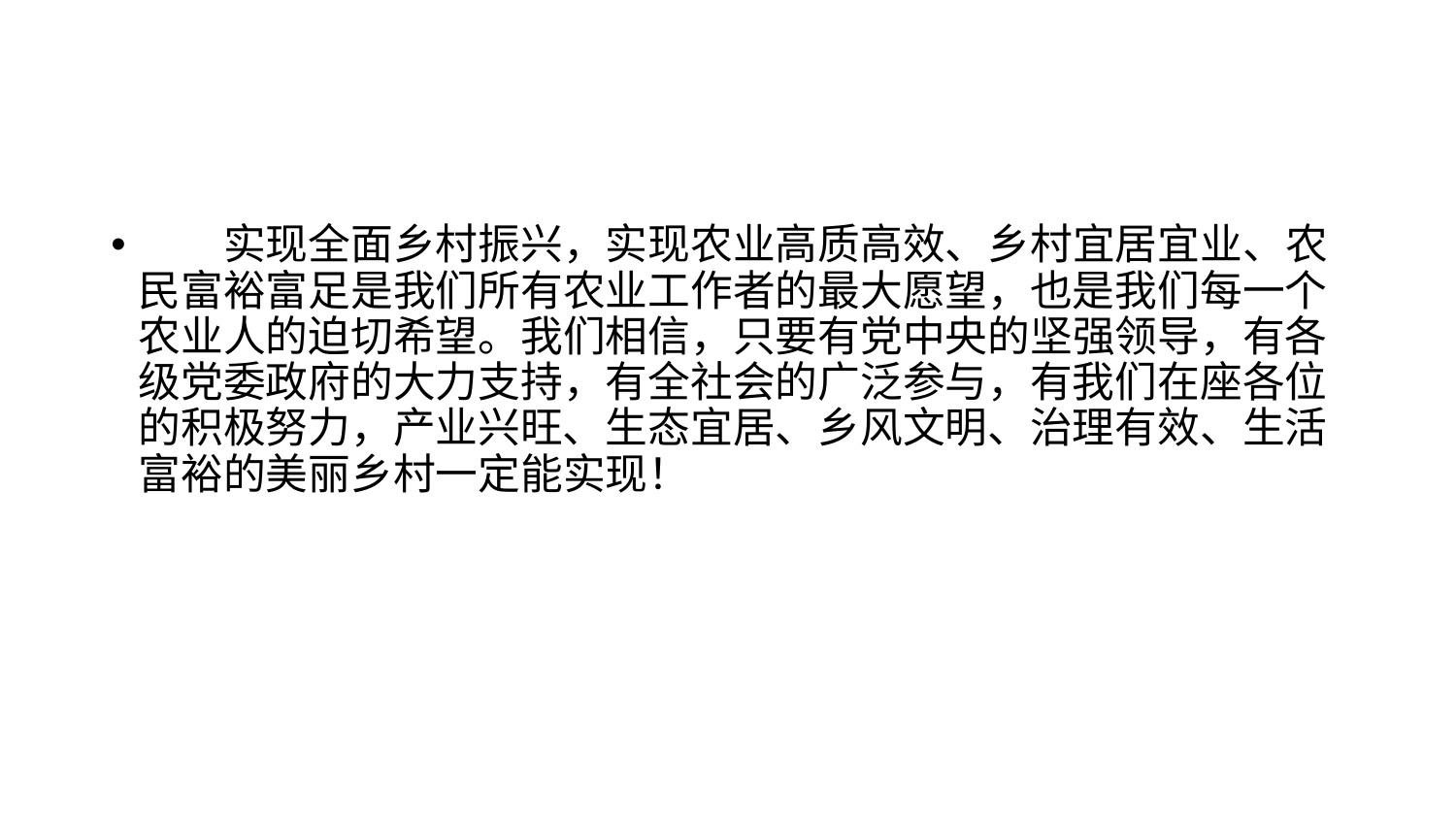

#
　　实现全面乡村振兴，实现农业高质高效、乡村宜居宜业、农民富裕富足是我们所有农业工作者的最大愿望，也是我们每一个农业人的迫切希望。我们相信，只要有党中央的坚强领导，有各级党委政府的大力支持，有全社会的广泛参与，有我们在座各位的积极努力，产业兴旺、生态宜居、乡风文明、治理有效、生活富裕的美丽乡村一定能实现！